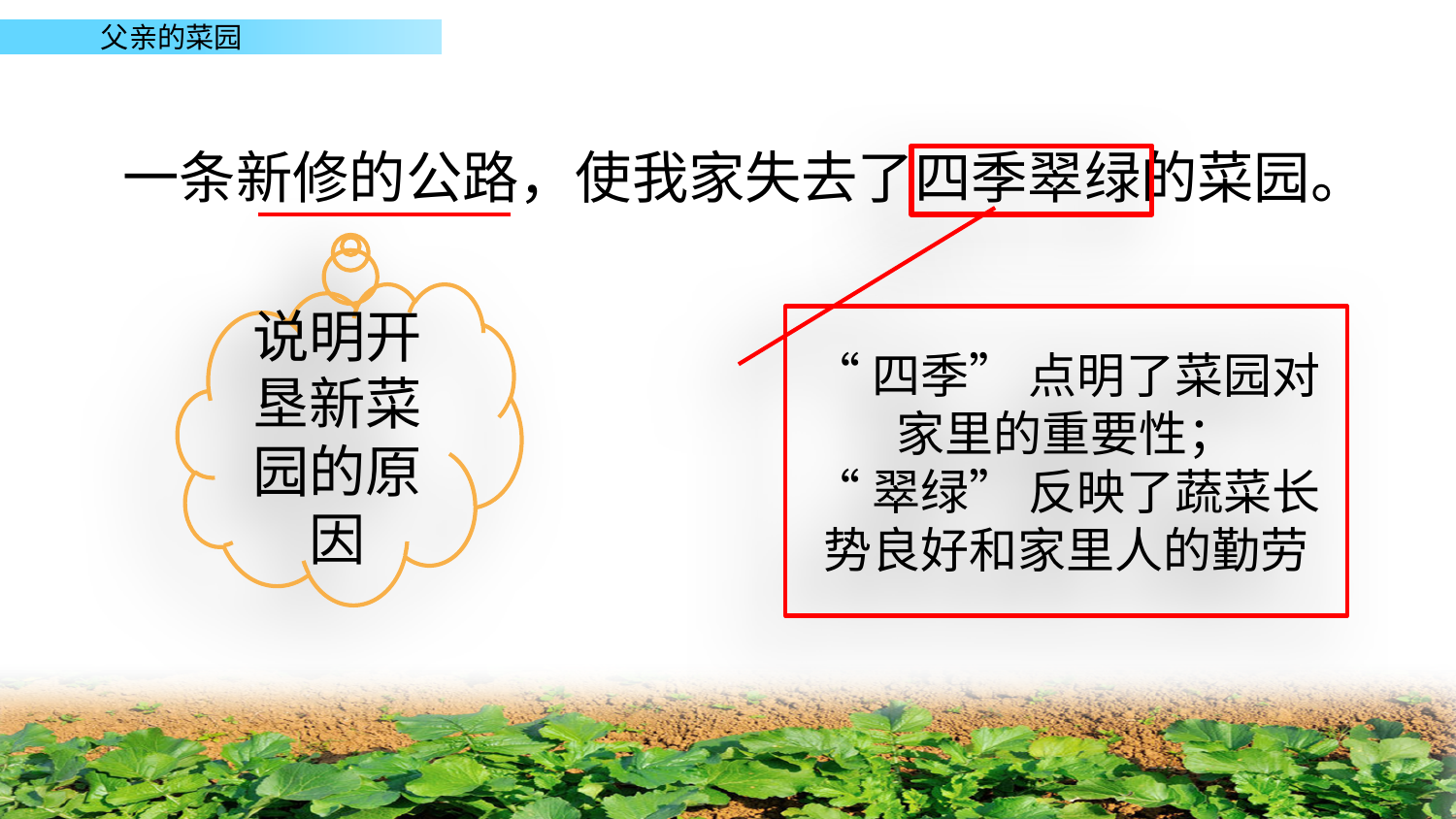

一条新修的公路，使我家失去了四季翠绿的菜园。

说明开垦新菜园的原因
“四季” 点明了菜园对家里的重要性；
“翠绿” 反映了蔬菜长势良好和家里人的勤劳